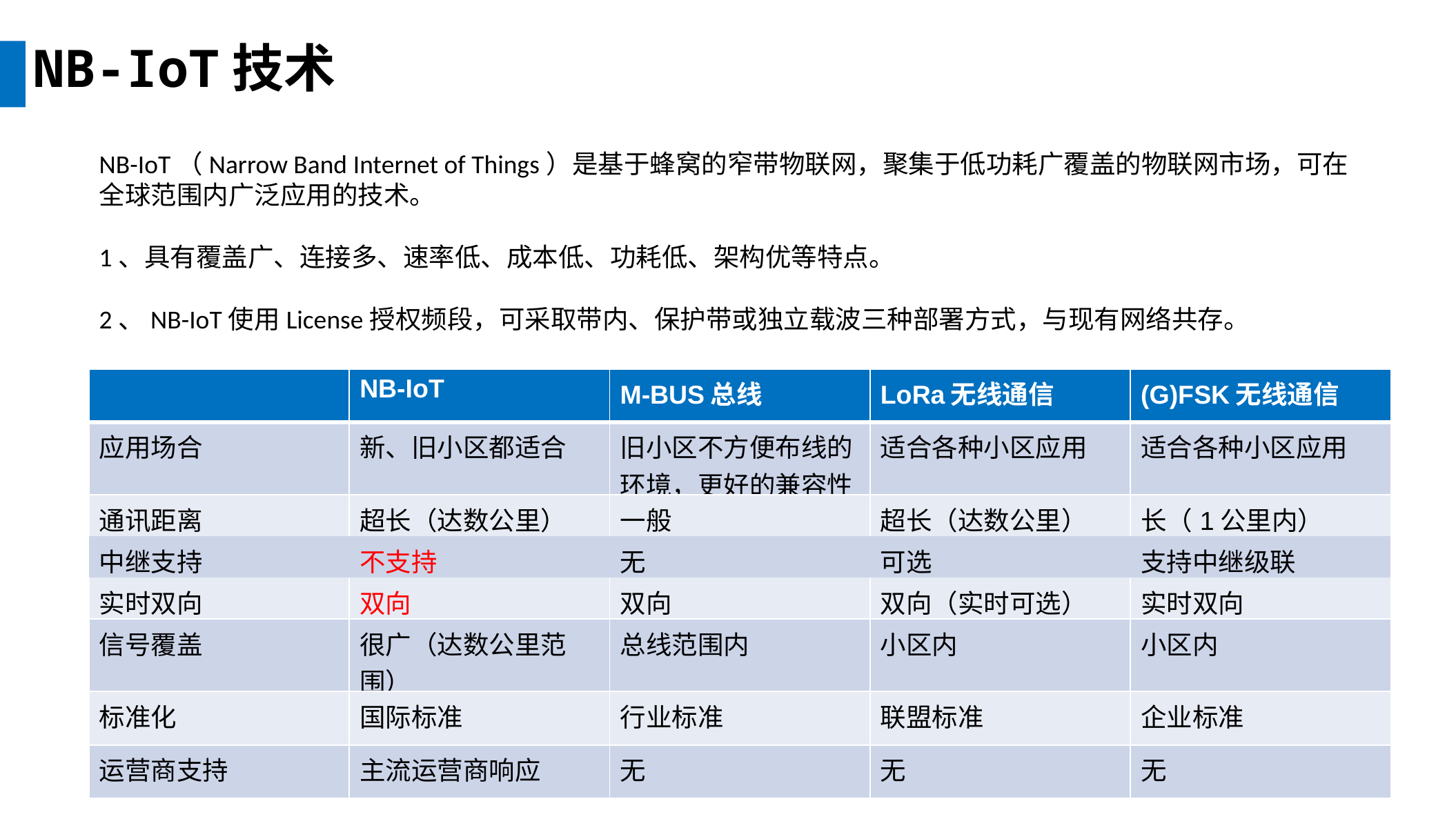

NB-IoT技术

NB-IoT（Narrow Band Internet of Things）是基于蜂窝的窄带物联网，聚集于低功耗广覆盖的物联网市场，可在全球范围内广泛应用的技术。

1、具有覆盖广、连接多、速率低、成本低、功耗低、架构优等特点。

2、NB-IoT使用License授权频段，可采取带内、保护带或独立载波三种部署方式，与现有网络共存。
|  | NB-IoT | M-BUS总线 | LoRa无线通信 | (G)FSK无线通信 |
| --- | --- | --- | --- | --- |
| 应用场合 | 新、旧小区都适合 | 旧小区不方便布线的环境，更好的兼容性 | 适合各种小区应用 | 适合各种小区应用 |
| 通讯距离 | 超长（达数公里） | 一般 | 超长（达数公里） | 长（1公里内） |
| 中继支持 | 不支持 | 无 | 可选 | 支持中继级联 |
| 实时双向 | 双向 | 双向 | 双向（实时可选） | 实时双向 |
| 信号覆盖 | 很广（达数公里范围） | 总线范围内 | 小区内 | 小区内 |
| 标准化 | 国际标准 | 行业标准 | 联盟标准 | 企业标准 |
| 运营商支持 | 主流运营商响应 | 无 | 无 | 无 |